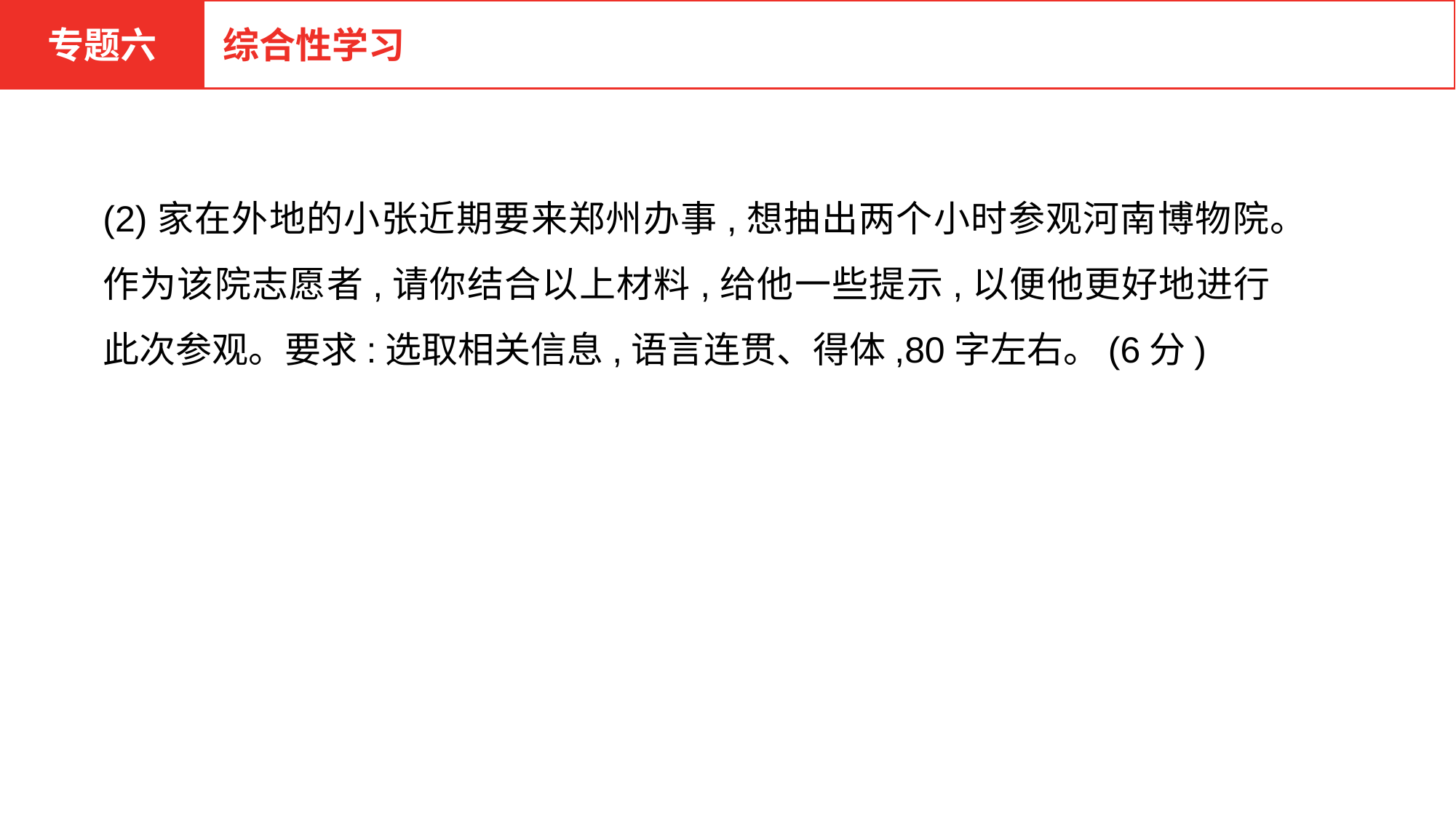

专题六
综合性学习
(2)家在外地的小张近期要来郑州办事,想抽出两个小时参观河南博物院。作为该院志愿者,请你结合以上材料,给他一些提示,以便他更好地进行此次参观。要求:选取相关信息,语言连贯、得体,80字左右。(6分)